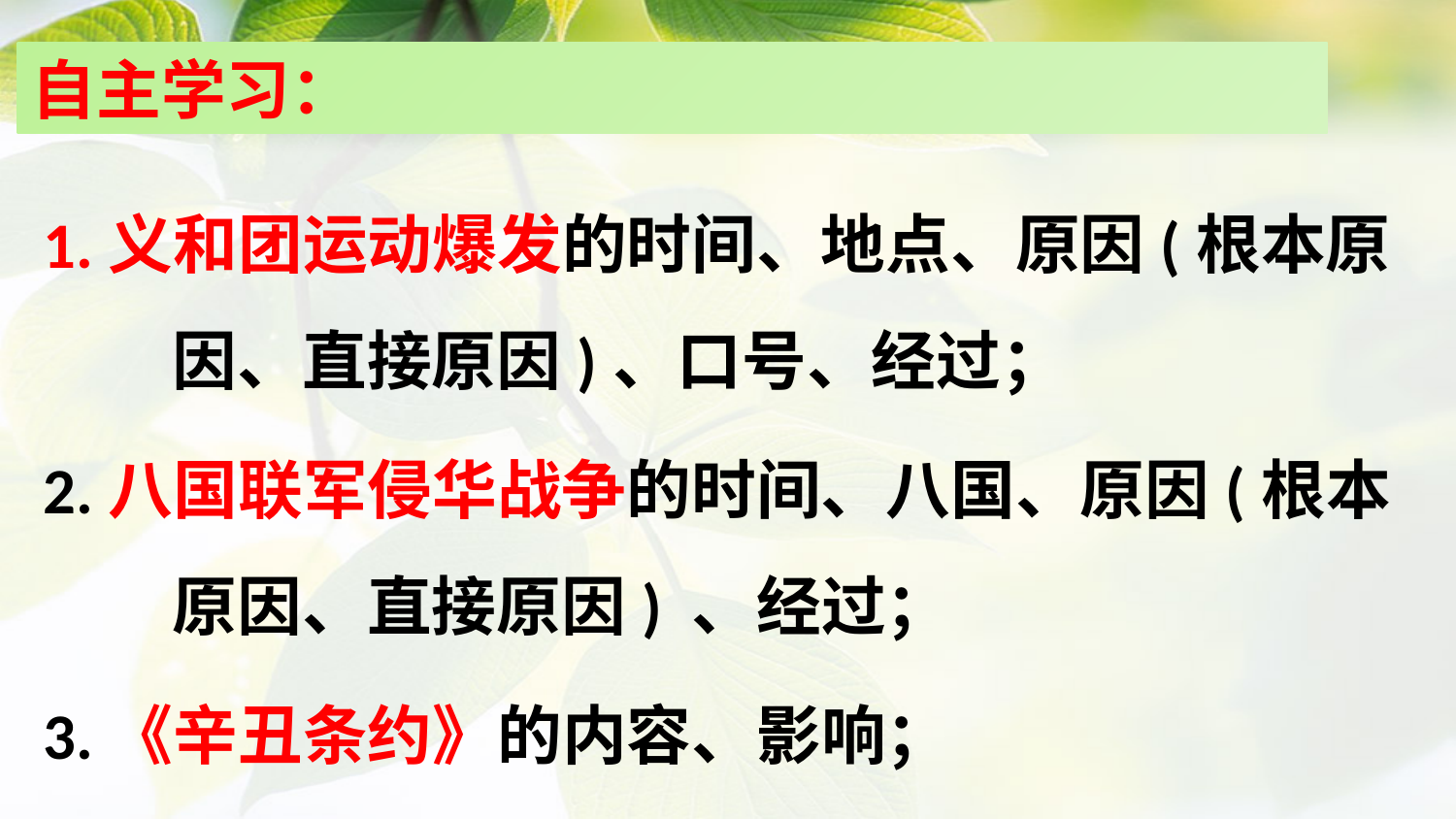

# 自主学习：
1.义和团运动爆发的时间、地点、原因(根本原因、直接原因)、口号、经过；
2.八国联军侵华战争的时间、八国、原因(根本原因、直接原因) 、经过；
3.《辛丑条约》的内容、影响；